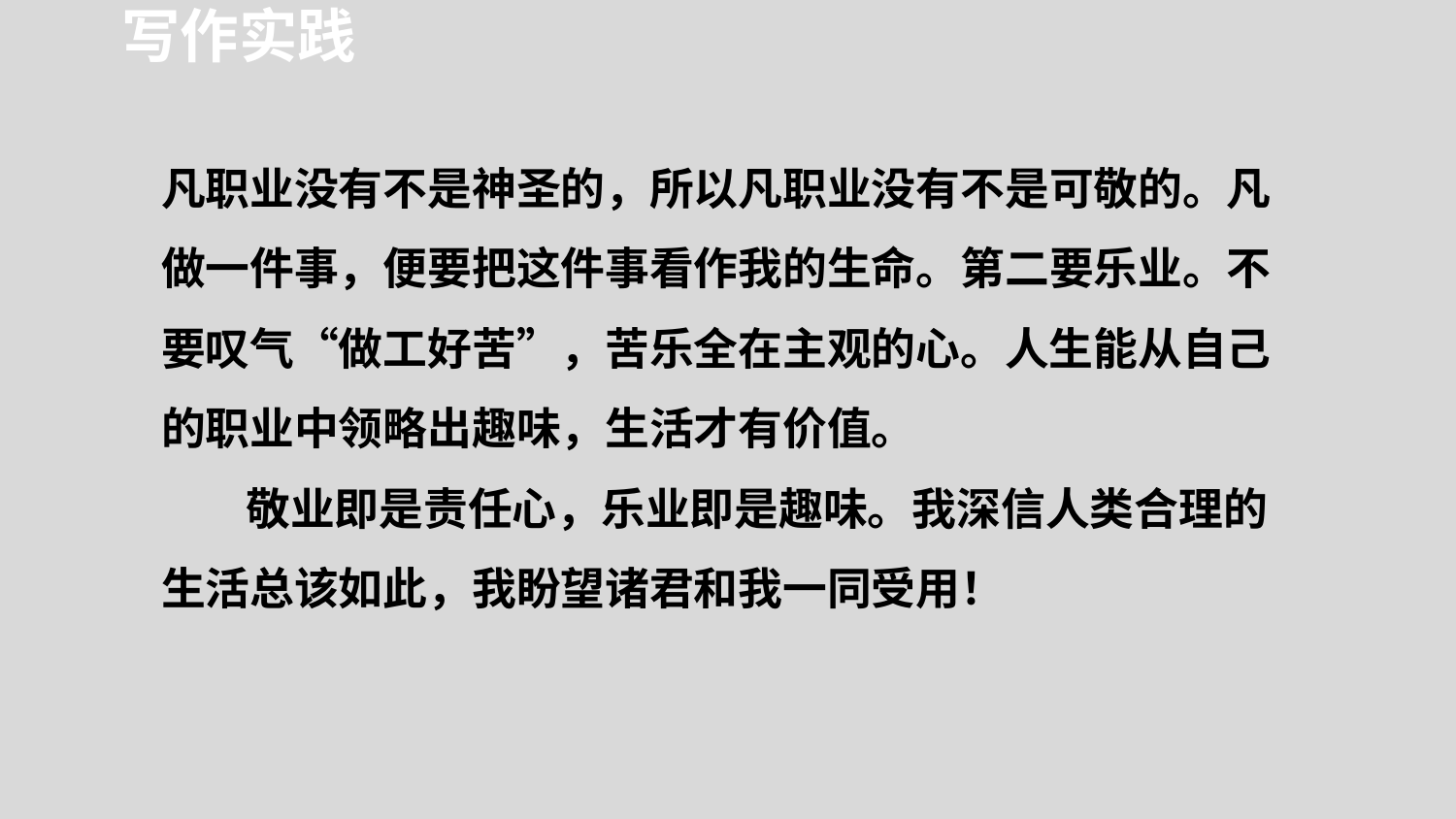

写作实践
凡职业没有不是神圣的，所以凡职业没有不是可敬的。凡做一件事，便要把这件事看作我的生命。第二要乐业。不要叹气“做工好苦”，苦乐全在主观的心。人生能从自己的职业中领略出趣味，生活才有价值。
敬业即是责任心，乐业即是趣味。我深信人类合理的生活总该如此，我盼望诸君和我一同受用！